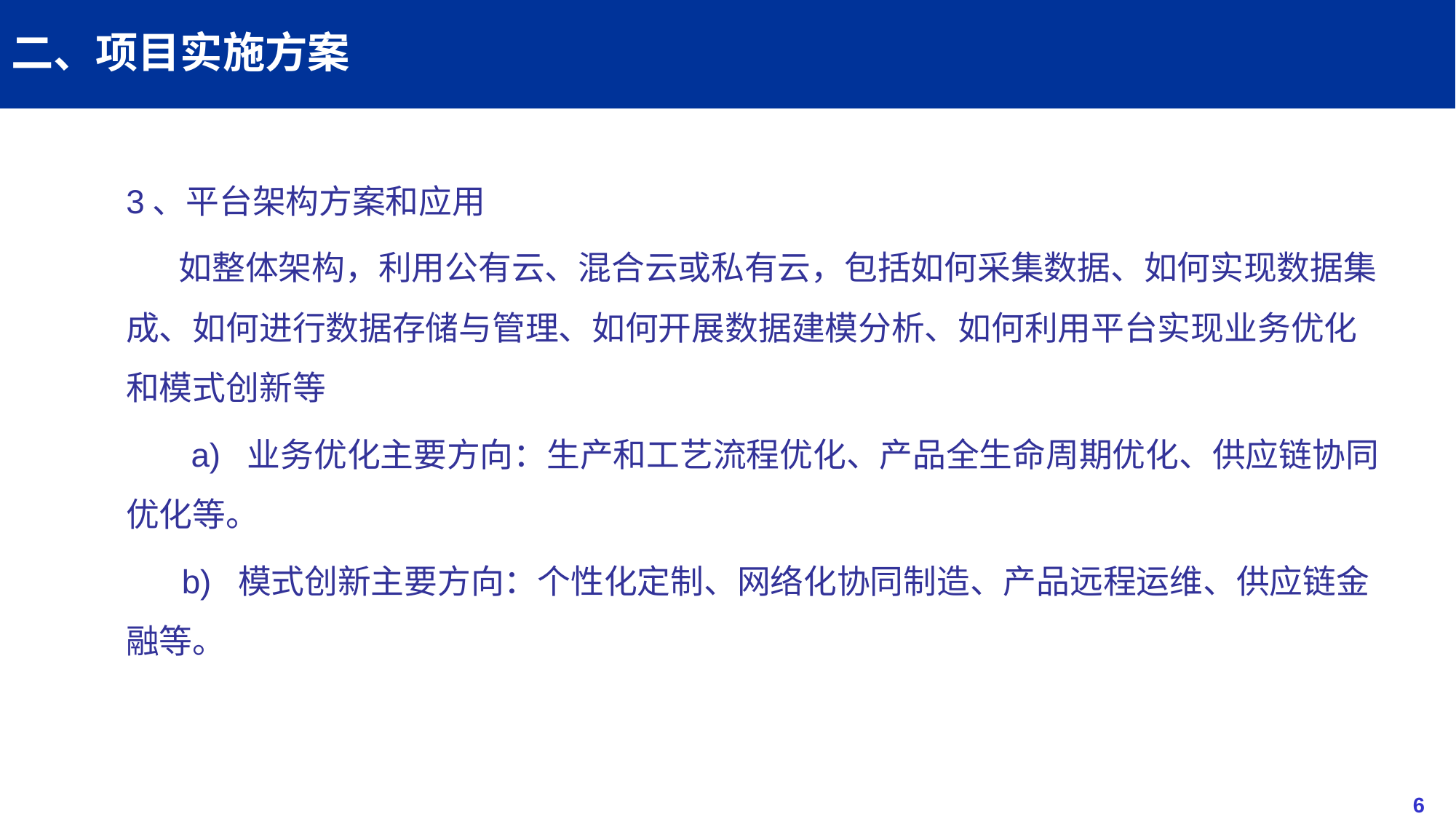

# 二、项目实施方案
3、平台架构方案和应用
      如整体架构，利用公有云、混合云或私有云，包括如何采集数据、如何实现数据集成、如何进行数据存储与管理、如何开展数据建模分析、如何利用平台实现业务优化和模式创新等
       a)  业务优化主要方向：生产和工艺流程优化、产品全生命周期优化、供应链协同优化等。
      b)  模式创新主要方向：个性化定制、网络化协同制造、产品远程运维、供应链金融等。